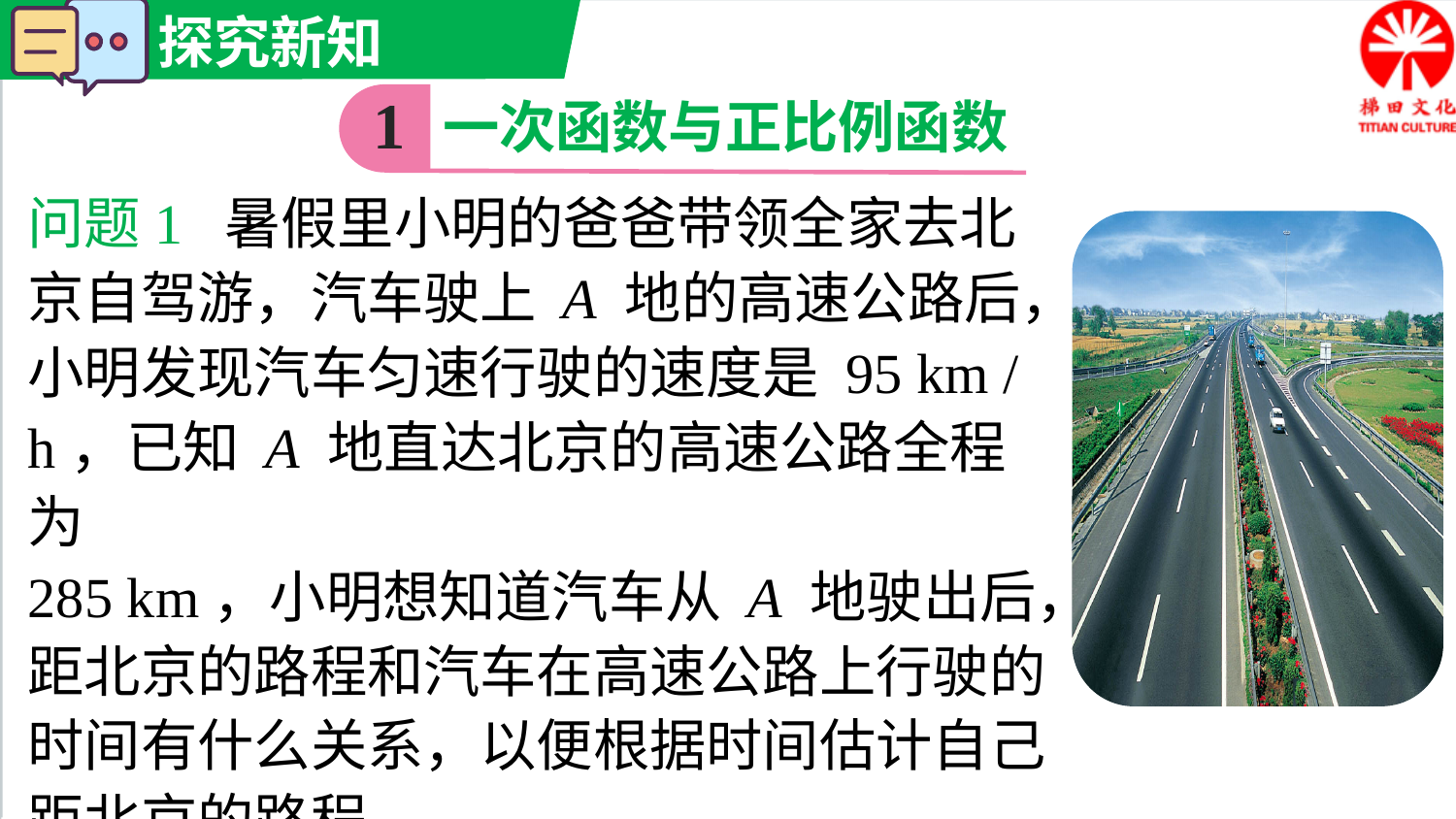

1

一次函数与正比例函数
问题1  暑假里小明的爸爸带领全家去北京自驾游，汽车驶上 A 地的高速公路后，小明发现汽车匀速行驶的速度是 95 km / h，已知 A 地直达北京的高速公路全程为
285 km，小明想知道汽车从 A 地驶出后，距北京的路程和汽车在高速公路上行驶的时间有什么关系，以便根据时间估计自己距北京的路程.